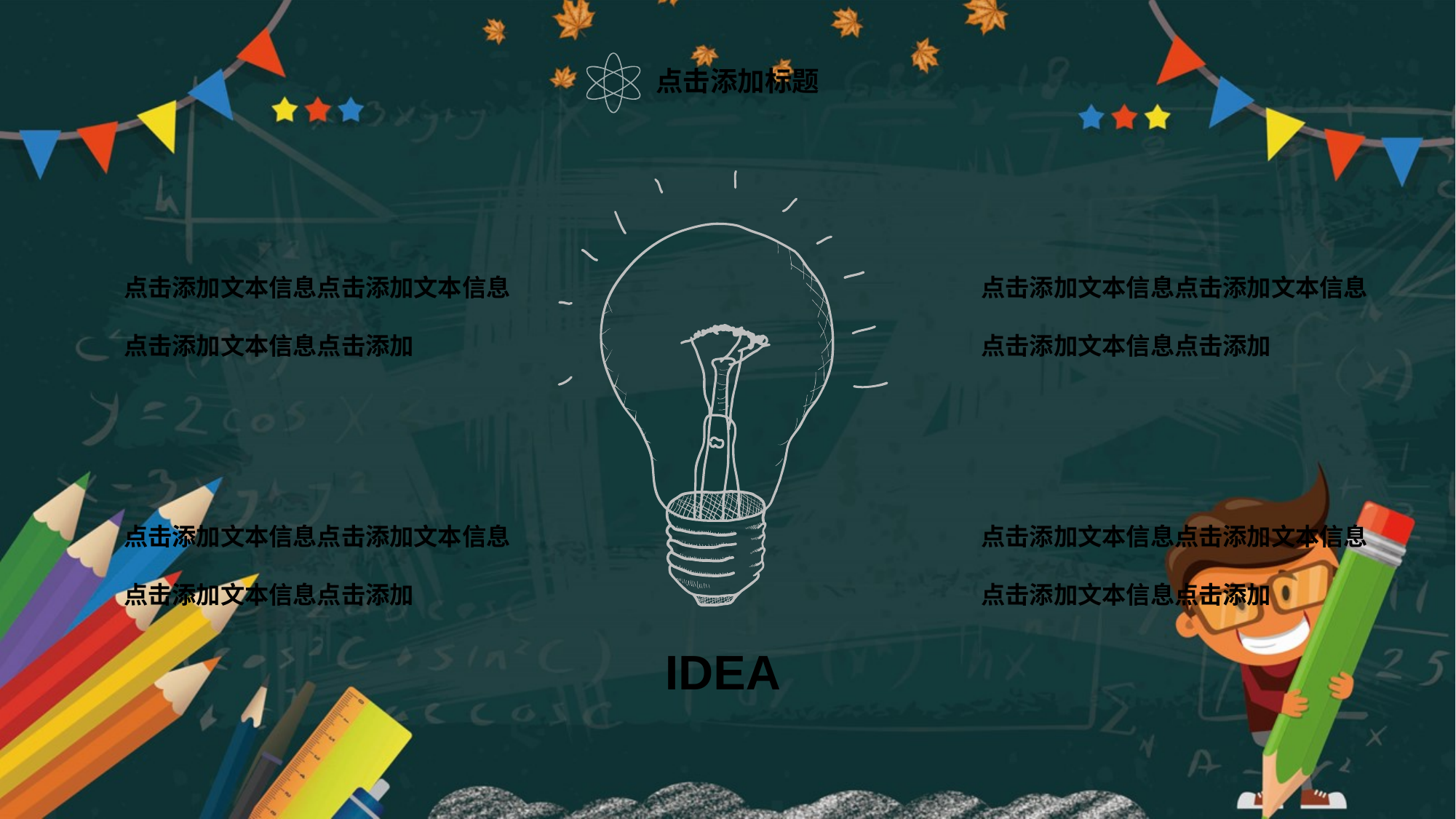

点击添加标题

点击添加文本信息点击添加文本信息点击添加文本信息点击添加
点击添加文本信息点击添加文本信息点击添加文本信息点击添加
点击添加文本信息点击添加文本信息点击添加文本信息点击添加
点击添加文本信息点击添加文本信息点击添加文本信息点击添加
IDEA